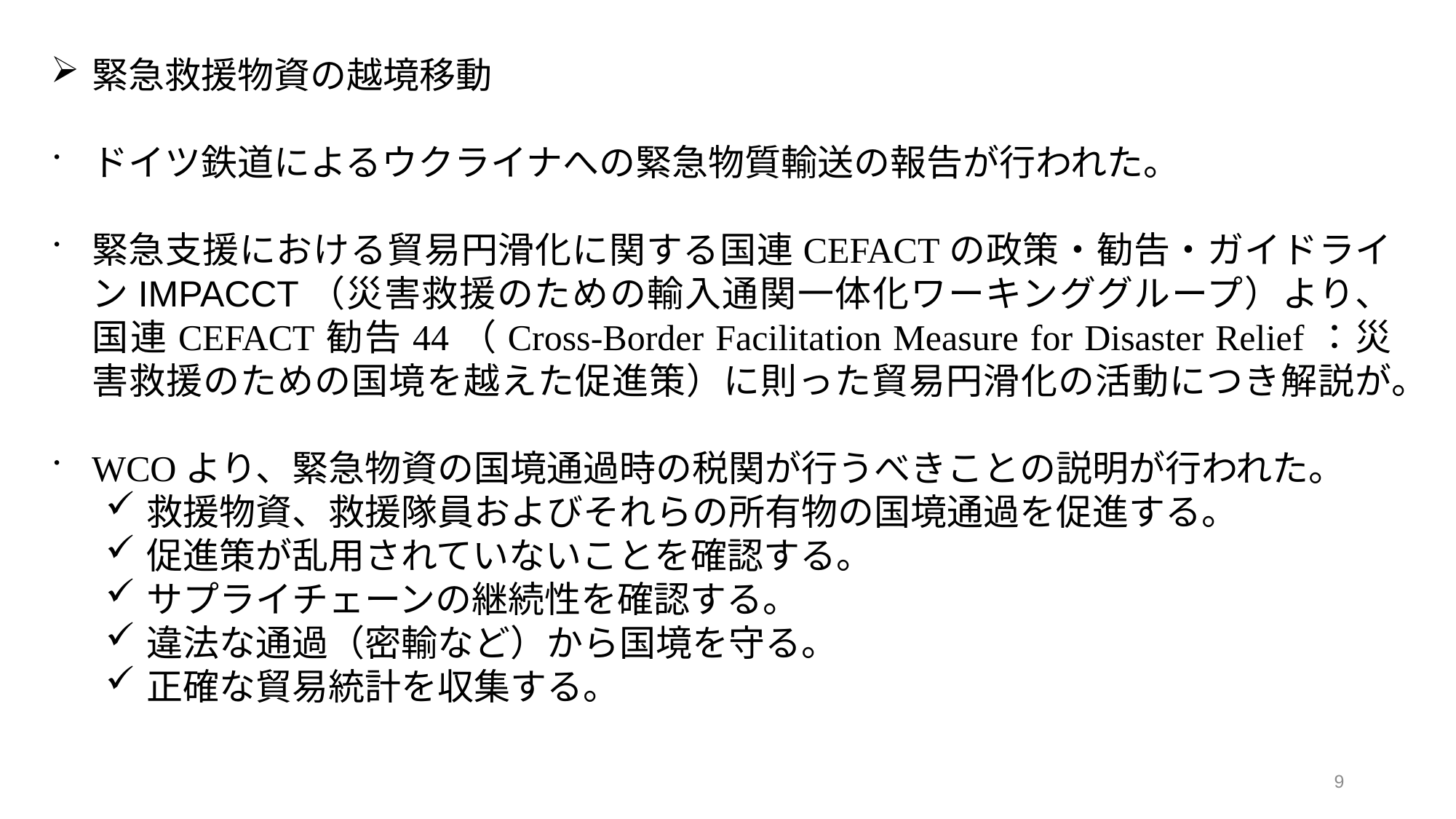

緊急救援物資の越境移動

ドイツ鉄道によるウクライナへの緊急物質輸送の報告が行われた。

緊急支援における貿易円滑化に関する国連CEFACTの政策・勧告・ガイドラインIMPACCT（災害救援のための輸入通関一体化ワーキンググループ）より、国連CEFACT勧告44（Cross-Border Facilitation Measure for Disaster Relief：災害救援のための国境を越えた促進策）に則った貿易円滑化の活動につき解説が。

WCOより、緊急物資の国境通過時の税関が行うべきことの説明が行われた。
救援物資、救援隊員およびそれらの所有物の国境通過を促進する。
促進策が乱用されていないことを確認する。
サプライチェーンの継続性を確認する。
違法な通過（密輸など）から国境を守る。
正確な貿易統計を収集する。
9